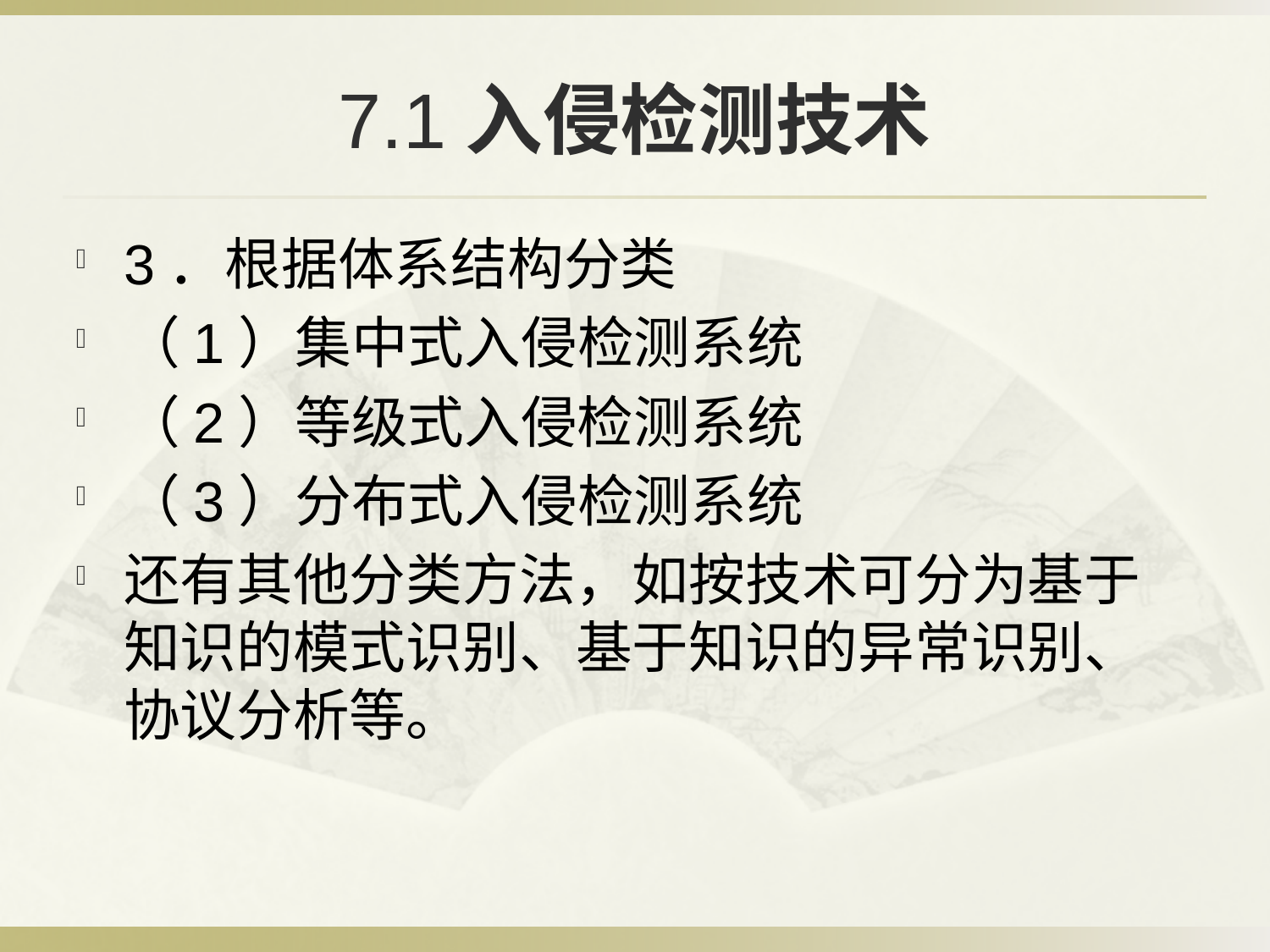

# 7.1入侵检测技术
3．根据体系结构分类
（1）集中式入侵检测系统
（2）等级式入侵检测系统
（3）分布式入侵检测系统
还有其他分类方法，如按技术可分为基于知识的模式识别、基于知识的异常识别、协议分析等。